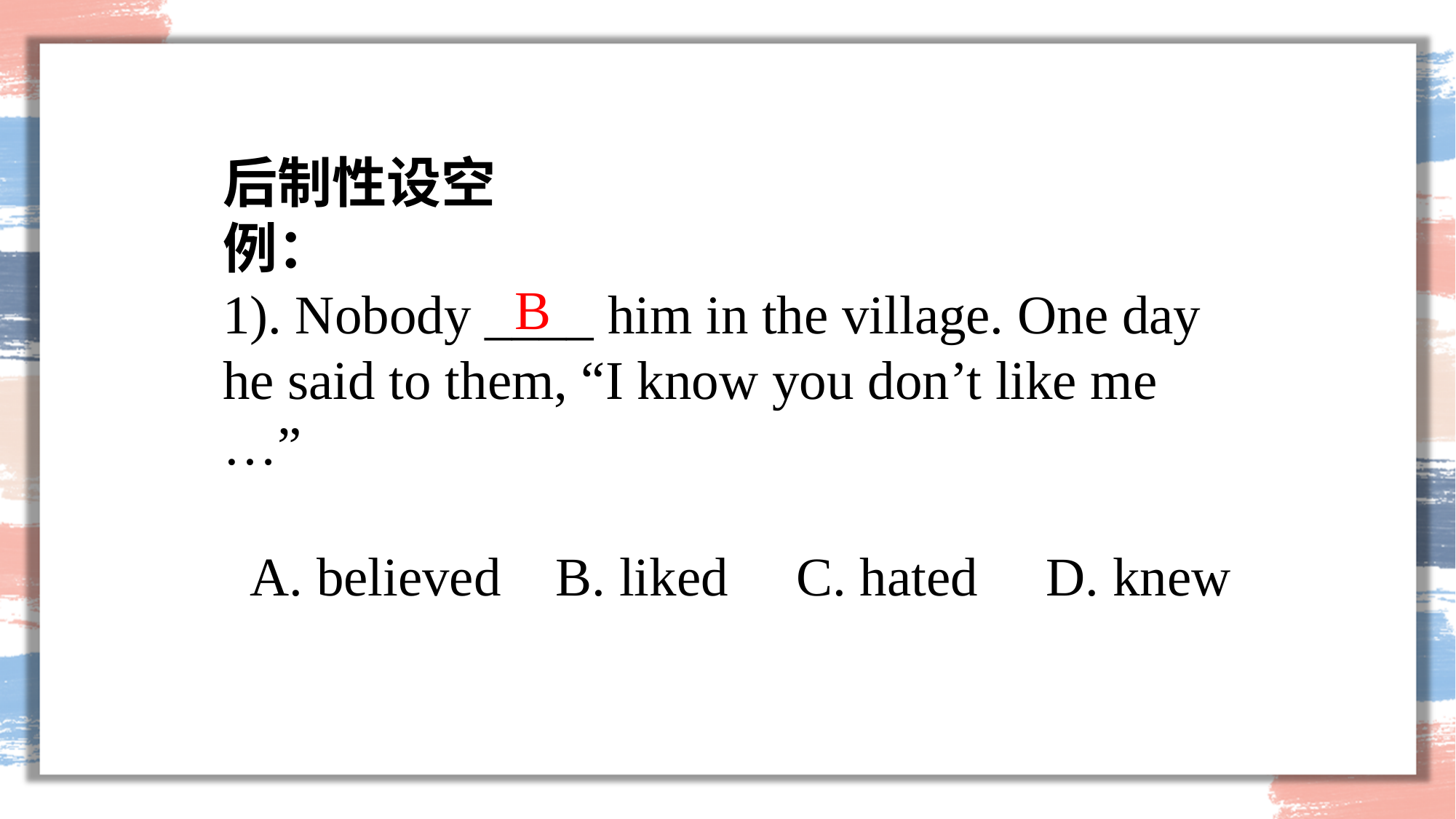

后制性设空
例：
1). Nobody ____ him in the village. One day he said to them, “I know you don’t like me …”

  A. believed    B. liked     C. hated     D. knew
B
44